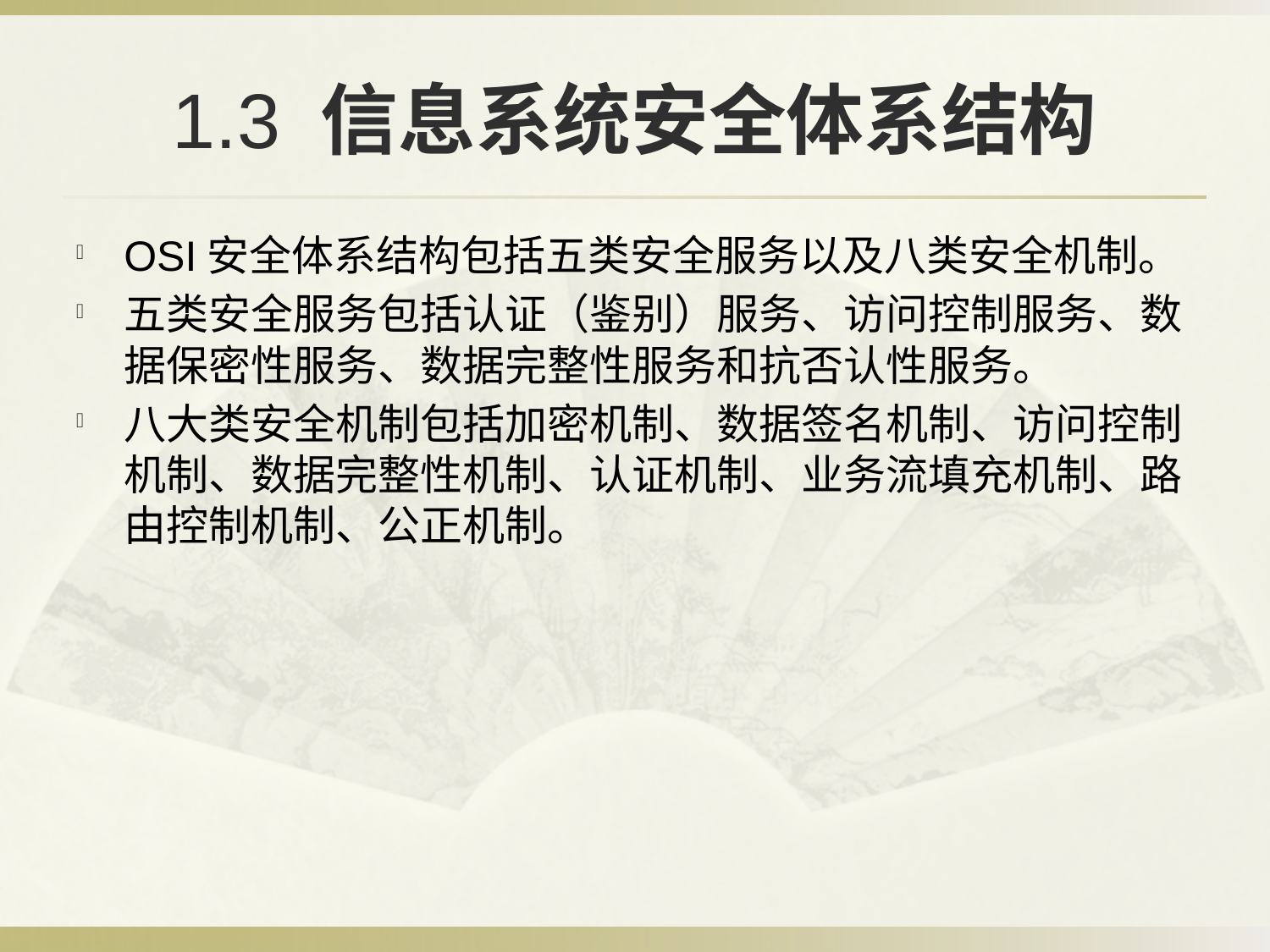

# 1.3 信息系统安全体系结构
OSI安全体系结构包括五类安全服务以及八类安全机制。
五类安全服务包括认证（鉴别）服务、访问控制服务、数据保密性服务、数据完整性服务和抗否认性服务。
八大类安全机制包括加密机制、数据签名机制、访问控制机制、数据完整性机制、认证机制、业务流填充机制、路由控制机制、公正机制。